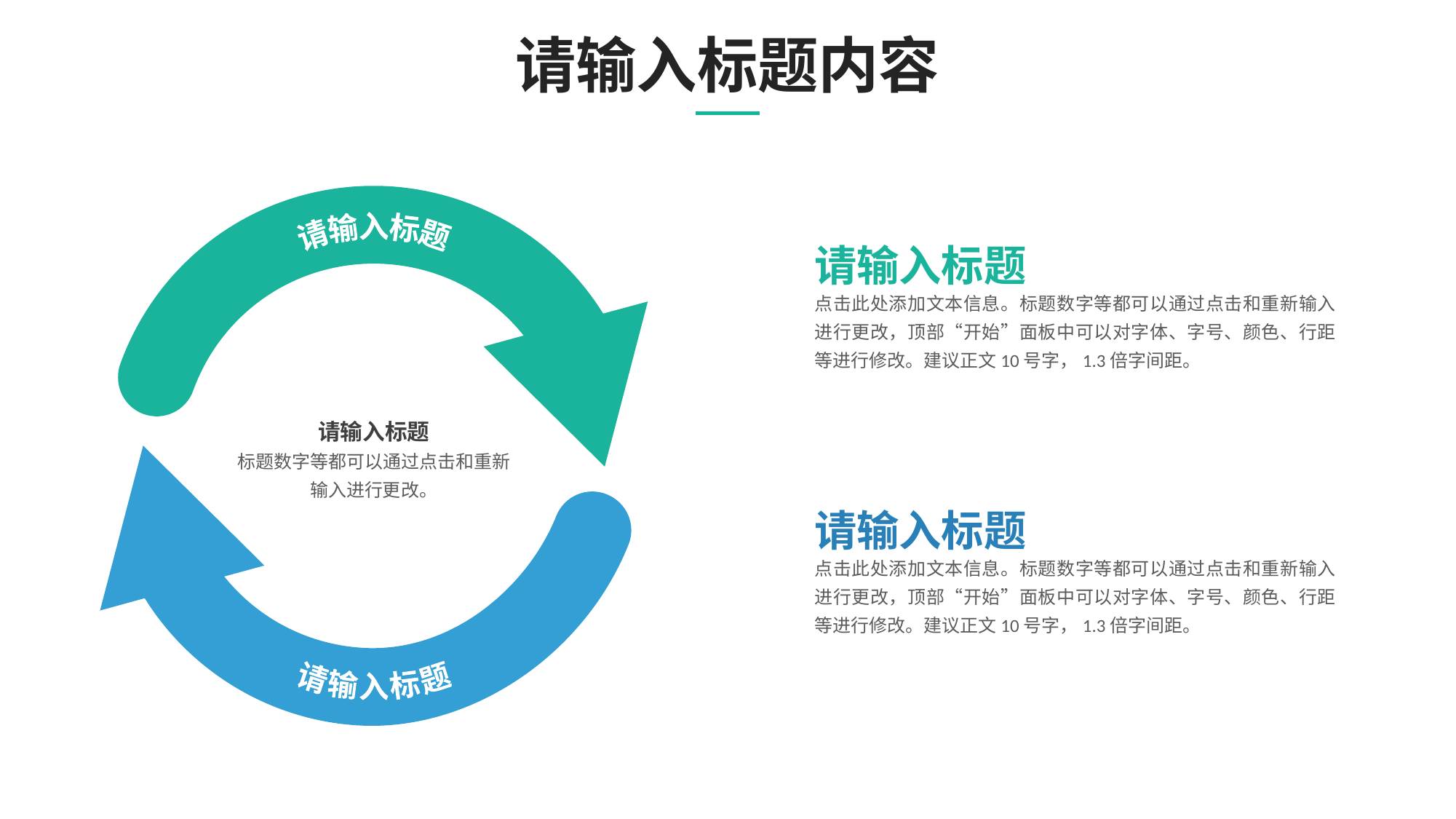

# 请输入标题内容
9

请输入标题
请输入标题
点击此处添加文本信息。标题数字等都可以通过点击和重新输入进行更改，顶部“开始”面板中可以对字体、字号、颜色、行距等进行修改。建议正文10号字，1.3倍字间距。

请输入标题
标题数字等都可以通过点击和重新输入进行更改。
请输入标题
点击此处添加文本信息。标题数字等都可以通过点击和重新输入进行更改，顶部“开始”面板中可以对字体、字号、颜色、行距等进行修改。建议正文10号字，1.3倍字间距。
请输入标题